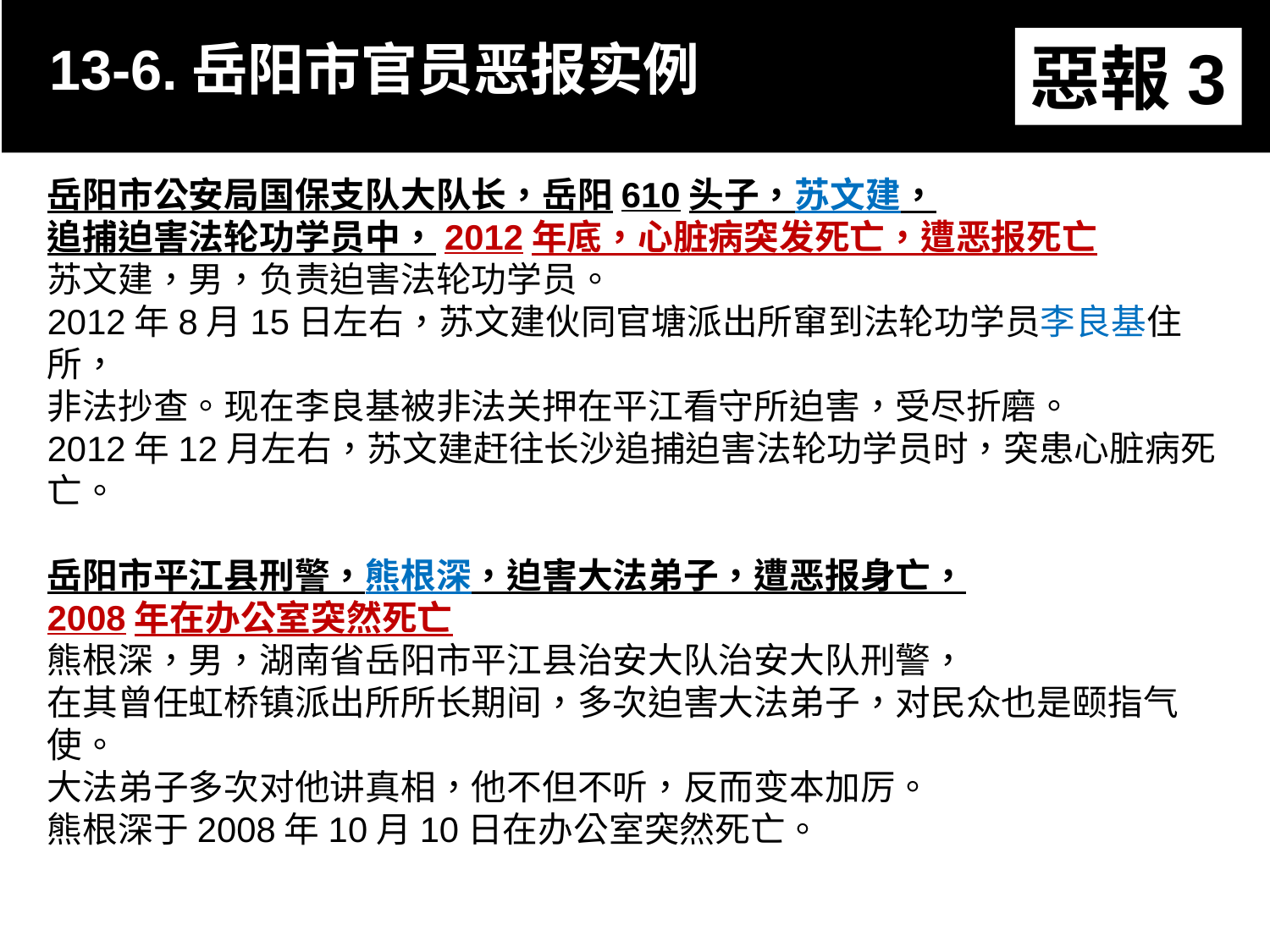

13-6.岳阳市官员恶报实例
惡報3
岳阳市公安局国保支队大队长，岳阳610头子，苏文建，
追捕迫害法轮功学员中，2012年底，心脏病突发死亡，遭恶报死亡
苏文建，男，负责迫害法轮功学员。
2012年8月15日左右，苏文建伙同官塘派出所窜到法轮功学员李良基住所，
非法抄查。现在李良基被非法关押在平江看守所迫害，受尽折磨。
2012年12月左右，苏文建赶往长沙追捕迫害法轮功学员时，突患心脏病死亡。

岳阳市平江县刑警，熊根深，迫害大法弟子，遭恶报身亡，
2008年在办公室突然死亡
熊根深，男，湖南省岳阳市平江县治安大队治安大队刑警，
在其曾任虹桥镇派出所所长期间，多次迫害大法弟子，对民众也是颐指气使。
大法弟子多次对他讲真相，他不但不听，反而变本加厉。
熊根深于2008年10月10日在办公室突然死亡。